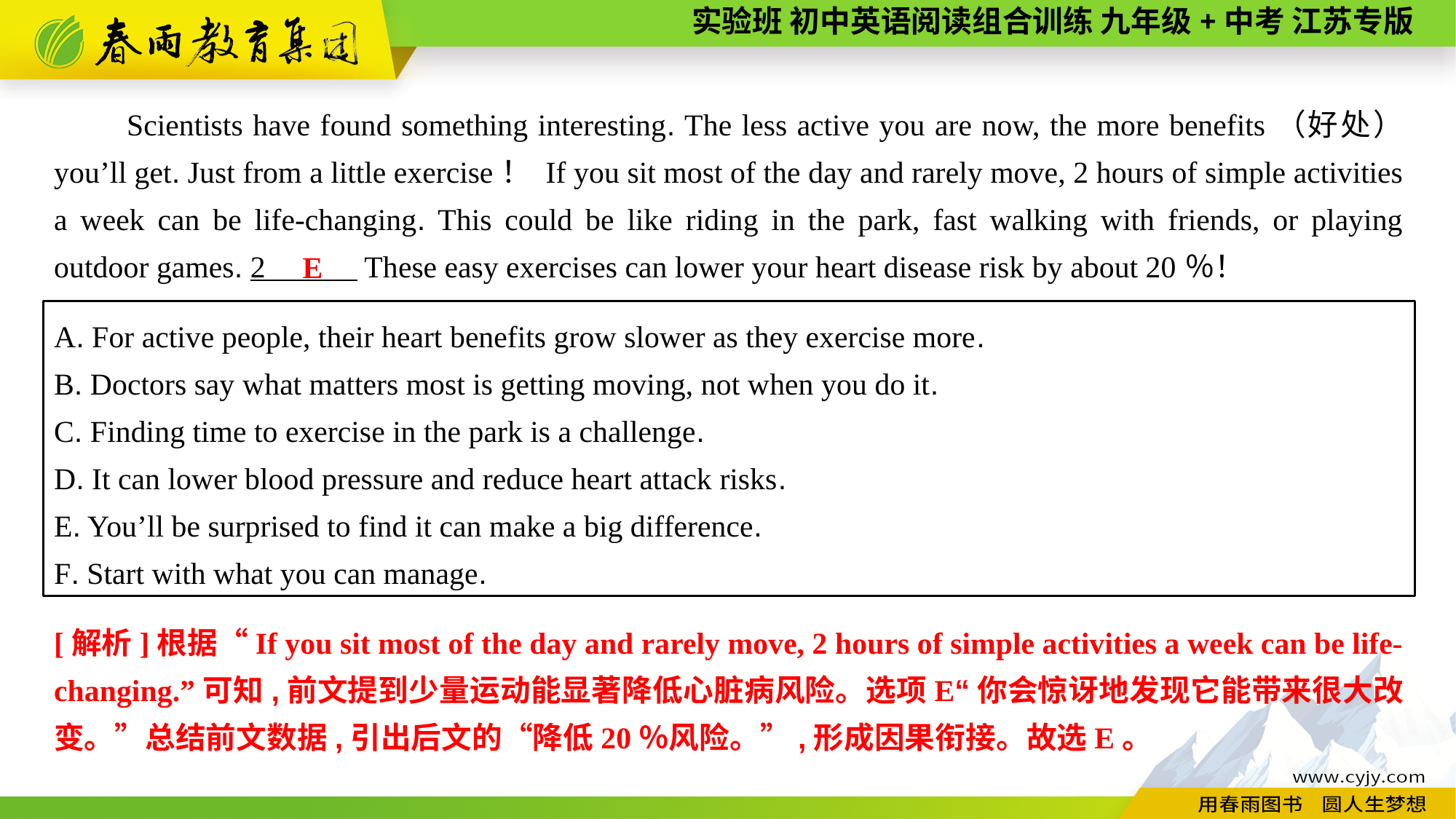

Scientists have found something interesting. The less active you are now, the more benefits（好处） you’ll get. Just from a little exercise！ If you sit most of the day and rarely move, 2 hours of simple activities a week can be life-changing. This could be like riding in the park, fast walking with friends, or playing outdoor games. 2             These easy exercises can lower your heart disease risk by about 20％！
 E
A. For active people, their heart benefits grow slower as they exercise more.
B. Doctors say what matters most is getting moving, not when you do it.
C. Finding time to exercise in the park is a challenge.
D. It can lower blood pressure and reduce heart attack risks.
E. You’ll be surprised to find it can make a big difference.
F. Start with what you can manage.
[解析]根据“If you sit most of the day and rarely move, 2 hours of simple activities a week can be life-changing.”可知,前文提到少量运动能显著降低心脏病风险。选项E“你会惊讶地发现它能带来很大改变。”总结前文数据,引出后文的“降低20％风险。”,形成因果衔接。故选E。